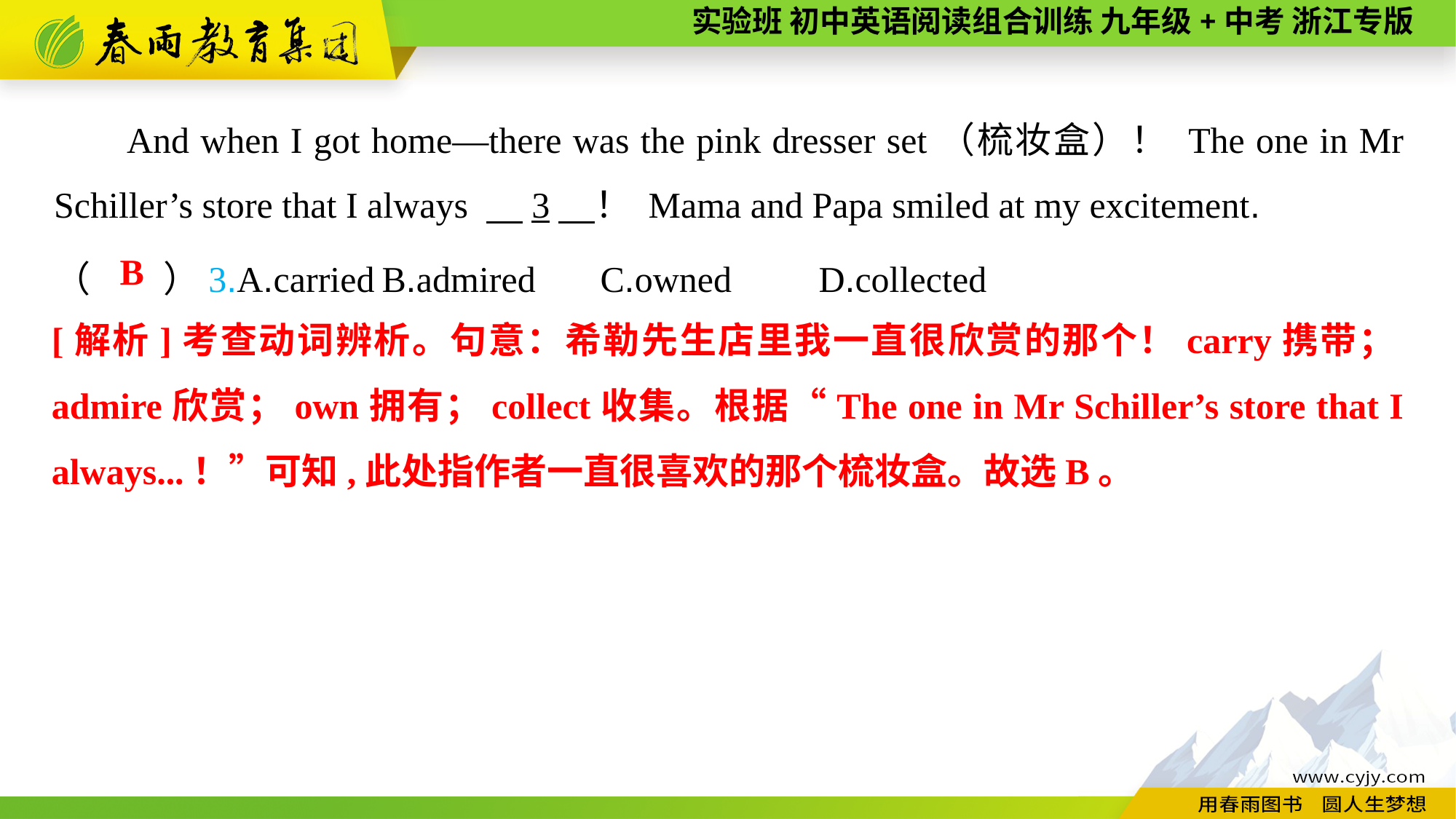

And when I got home—there was the pink dresser set（梳妆盒）！ The one in Mr Schiller’s store that I always 　3　！ Mama and Papa smiled at my excitement.
（　　）3.A.carried	B.admired	C.owned	D.collected
B
[解析]考查动词辨析。句意：希勒先生店里我一直很欣赏的那个！carry携带；admire欣赏；own拥有；collect收集。根据“The one in Mr Schiller’s store that I always...！”可知,此处指作者一直很喜欢的那个梳妆盒。故选B。